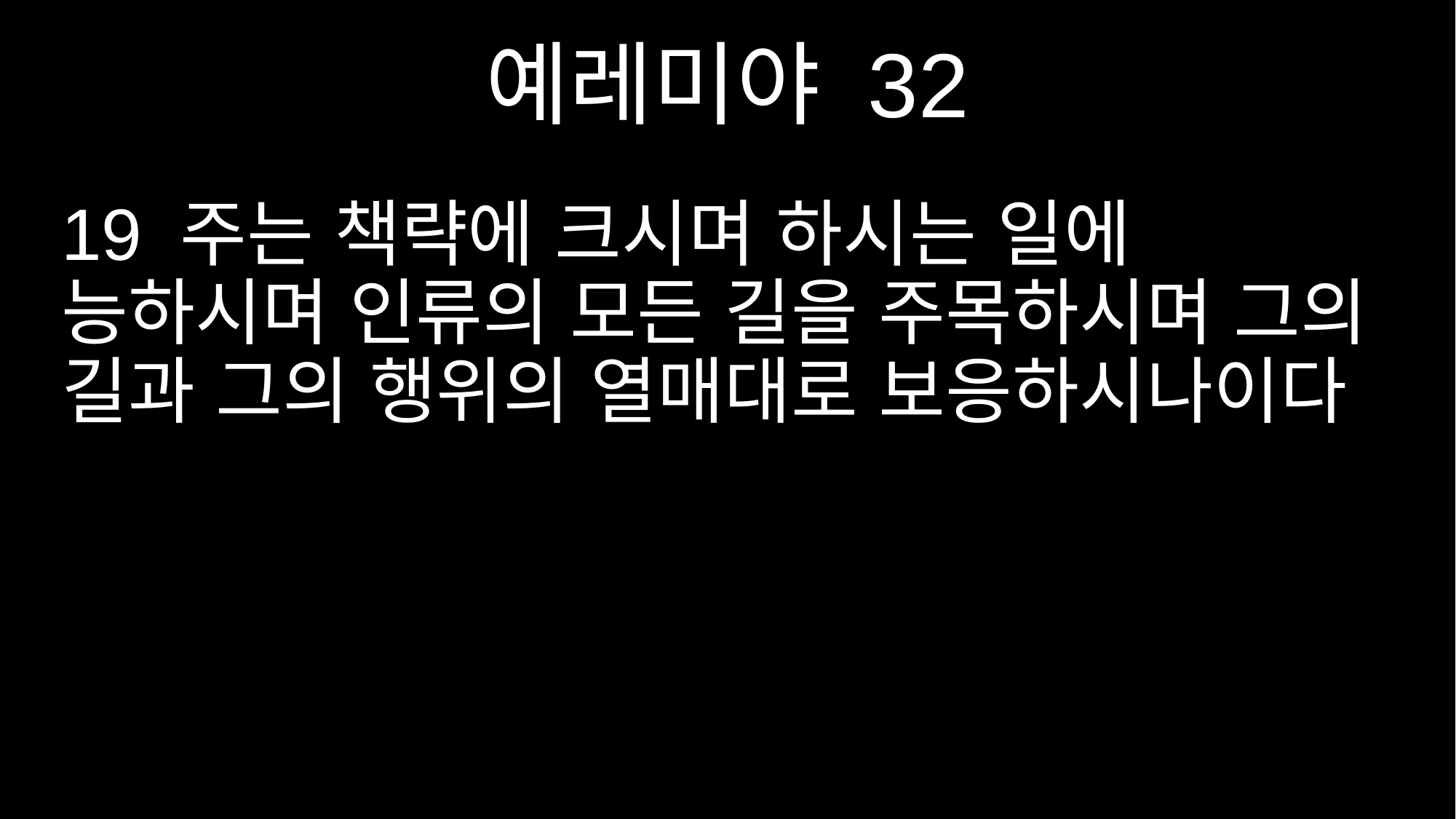

예레미야 32
19 주는 책략에 크시며 하시는 일에 능하시며 인류의 모든 길을 주목하시며 그의 길과 그의 행위의 열매대로 보응하시나이다